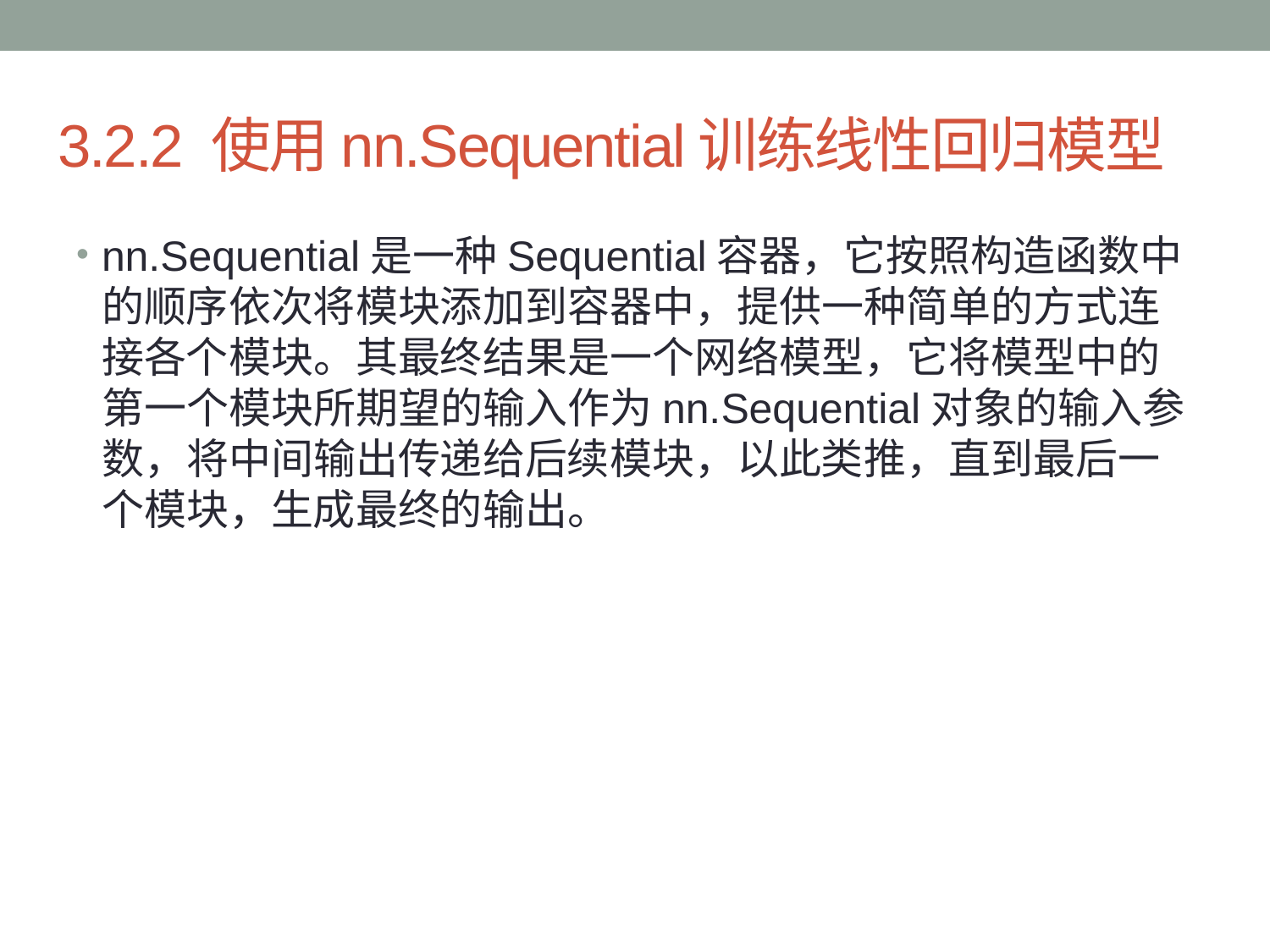

# 3.2.2 使用nn.Sequential训练线性回归模型
nn.Sequential是一种Sequential容器，它按照构造函数中的顺序依次将模块添加到容器中，提供一种简单的方式连接各个模块。其最终结果是一个网络模型，它将模型中的第一个模块所期望的输入作为nn.Sequential对象的输入参数，将中间输出传递给后续模块，以此类推，直到最后一个模块，生成最终的输出。